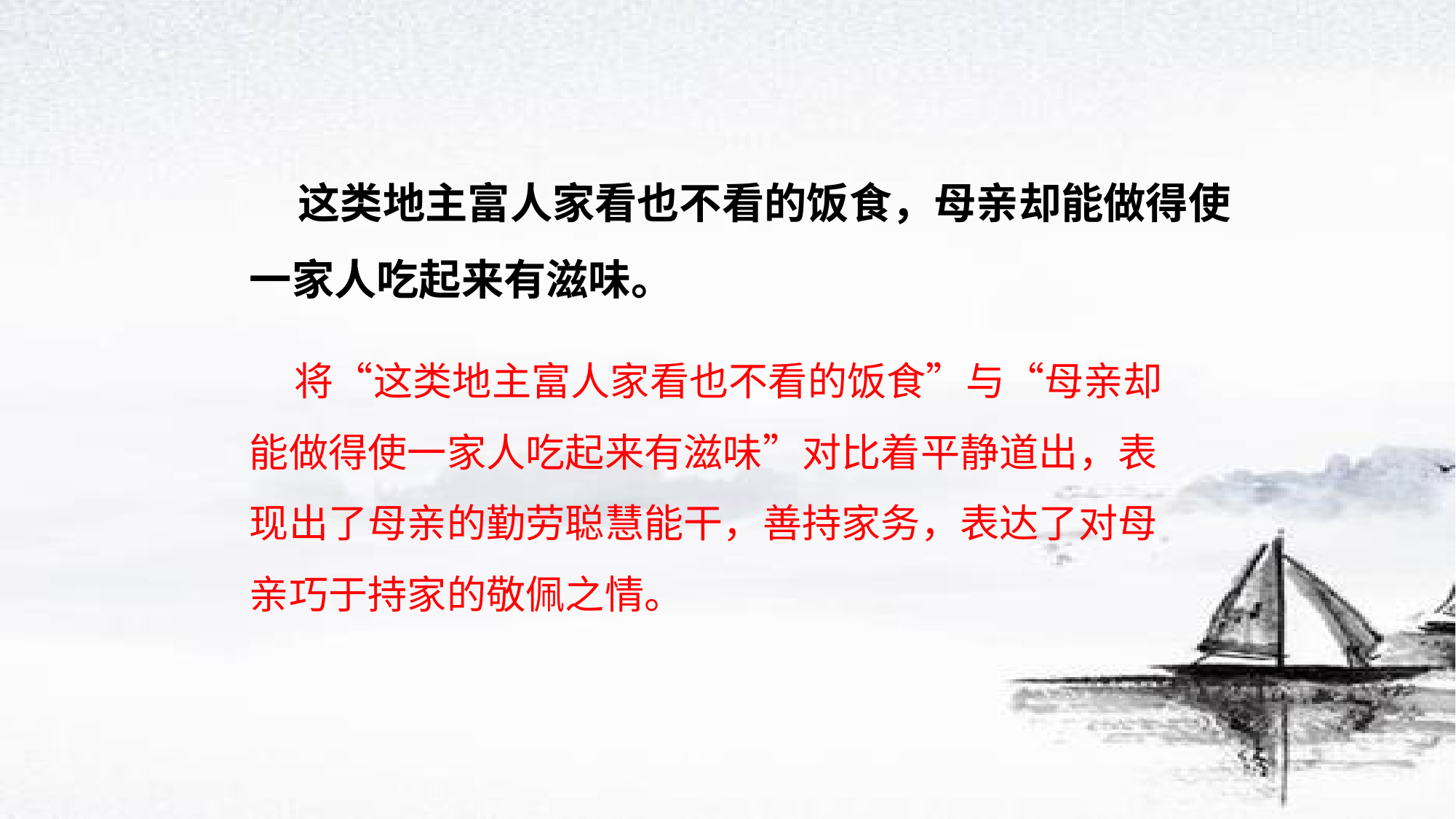

这类地主富人家看也不看的饭食，母亲却能做得使一家人吃起来有滋味。
    将“这类地主富人家看也不看的饭食”与“母亲却能做得使一家人吃起来有滋味”对比着平静道出，表现出了母亲的勤劳聪慧能干，善持家务，表达了对母亲巧于持家的敬佩之情。